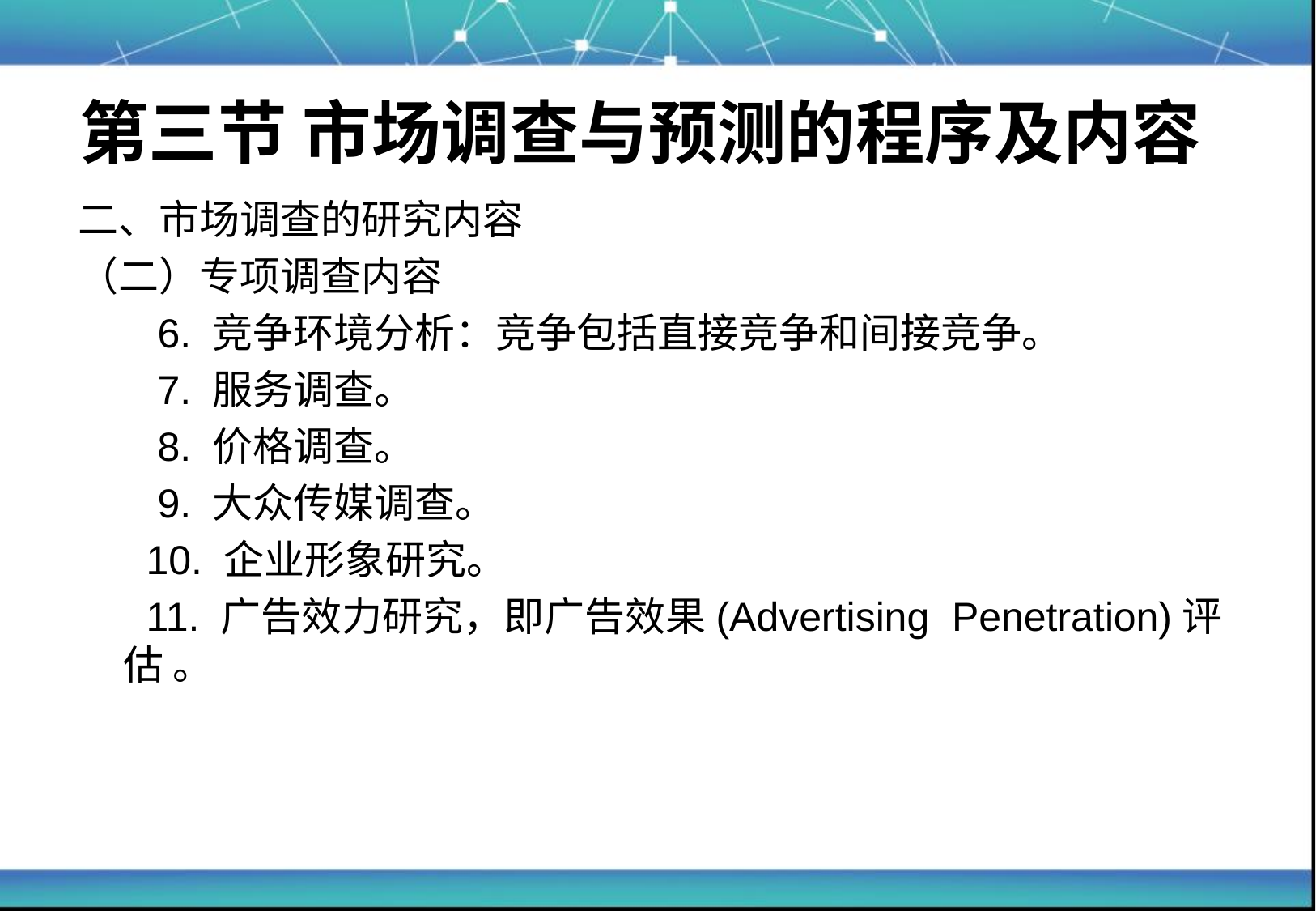

# 第三节 市场调查与预测的程序及内容
二、市场调查的研究内容
（二）专项调查内容
	   6. 竞争环境分析：竞争包括直接竞争和间接竞争。
	   7. 服务调查。
	   8. 价格调查。
	   9. 大众传媒调查。
   	  10. 企业形象研究。
	  11. 广告效力研究，即广告效果(Advertising  Penetration)评估 。